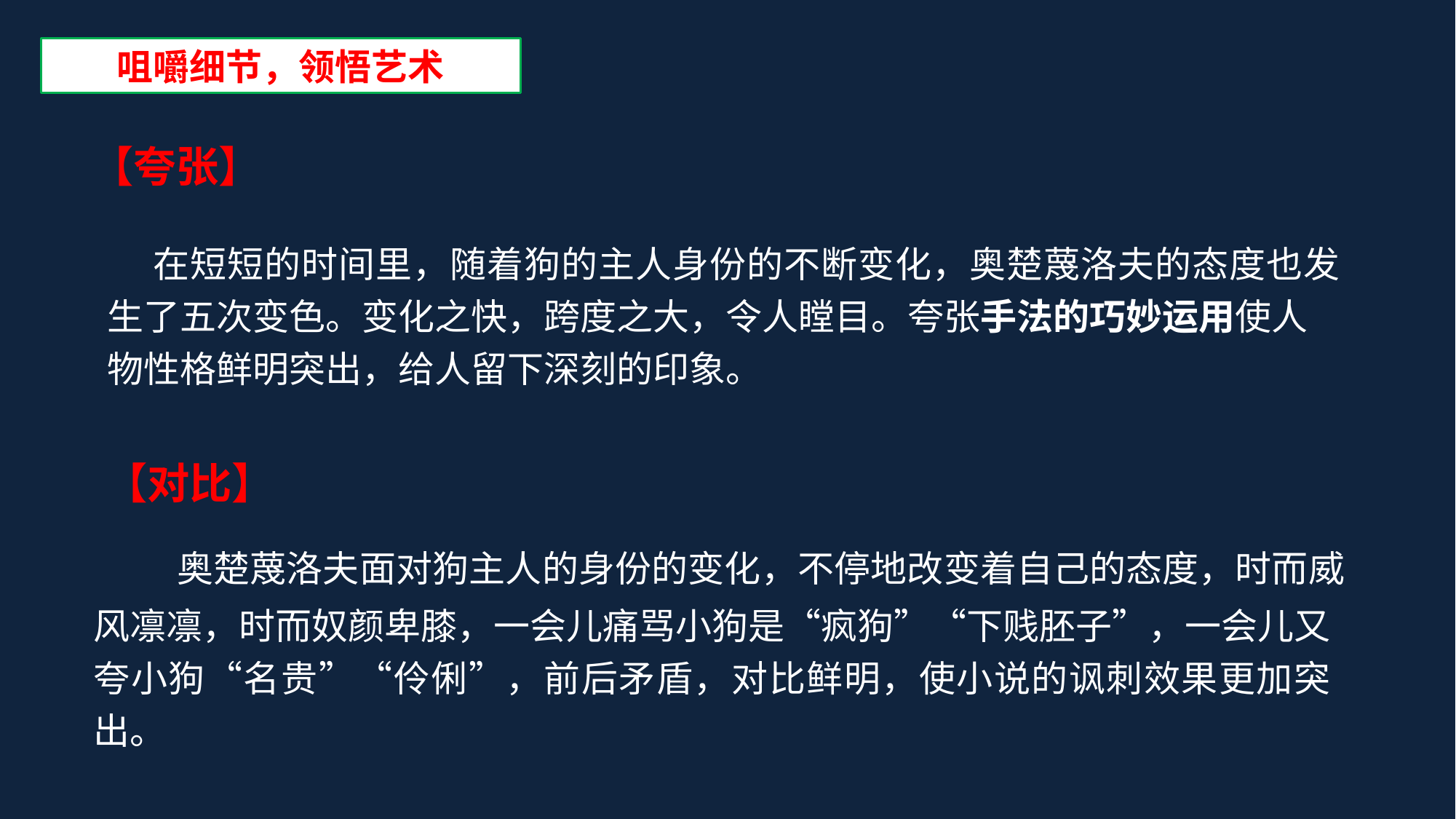

咀嚼细节，领悟艺术
【夸张】
     在短短的时间里，随着狗的主人身份的不断变化，奥楚蔑洛夫的态度也发生了五次变色。变化之快，跨度之大，令人瞠目。夸张手法的巧妙运用使人物性格鲜明突出，给人留下深刻的印象。
【对比】
     奥楚蔑洛夫面对狗主人的身份的变化，不停地改变着自己的态度，时而威风凛凛，时而奴颜卑膝，一会儿痛骂小狗是“疯狗”“下贱胚子”，一会儿又夸小狗“名贵”“伶俐”，前后矛盾，对比鲜明，使小说的讽刺效果更加突出。